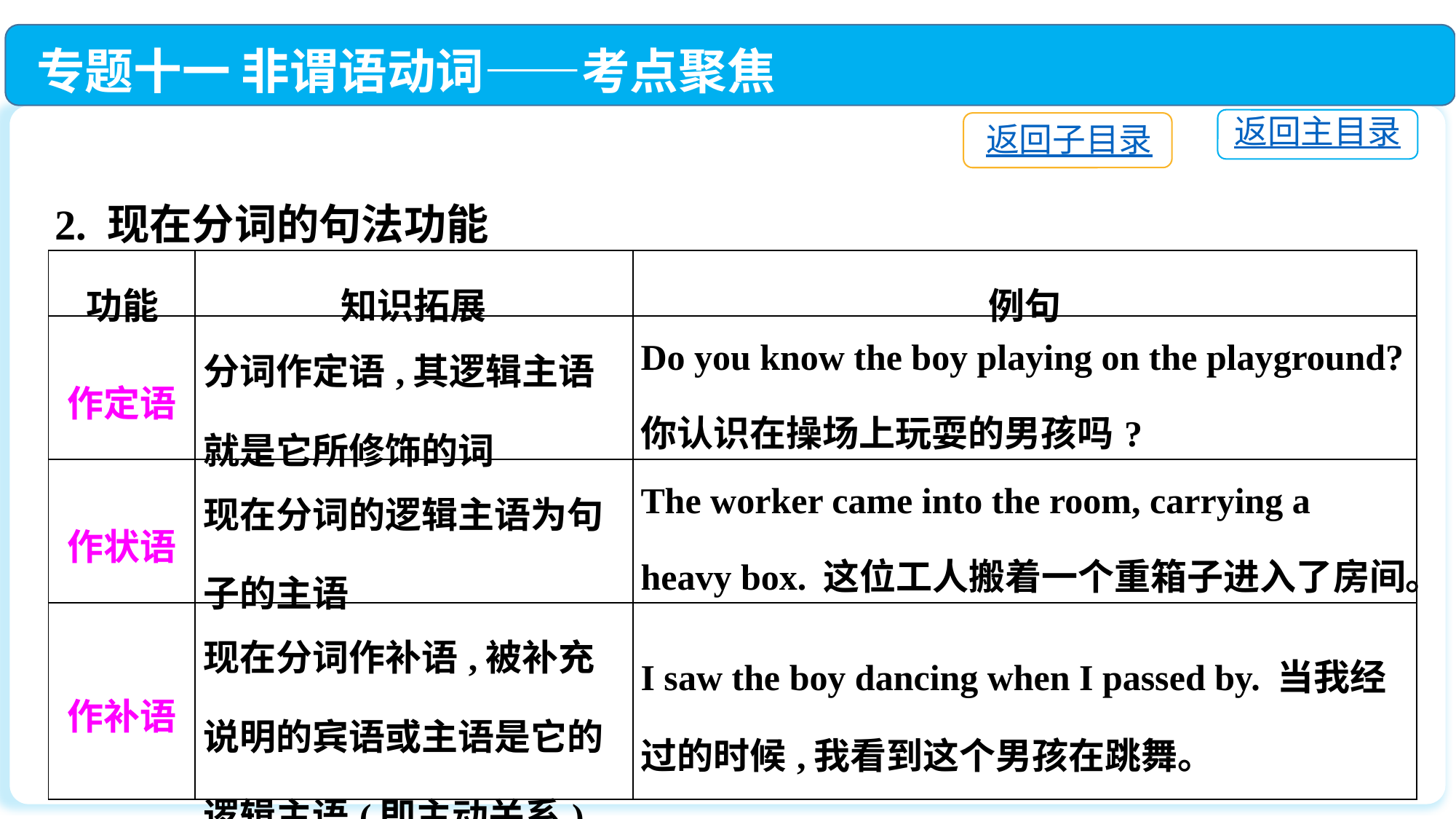

专题十一 非谓语动词——考点聚焦

返回主目录

返回子目录
2. 现在分词的句法功能
| 功能 | 知识拓展 | 例句 |
| --- | --- | --- |
| 作定语 | 分词作定语,其逻辑主语就是它所修饰的词 | Do you know the boy playing on the playground?你认识在操场上玩耍的男孩吗? |
| 作状语 | 现在分词的逻辑主语为句子的主语 | The worker came into the room, carrying a heavy box. 这位工人搬着一个重箱子进入了房间。 |
| 作补语 | 现在分词作补语,被补充说明的宾语或主语是它的逻辑主语(即主动关系) | I saw the boy dancing when I passed by. 当我经过的时候,我看到这个男孩在跳舞。 |